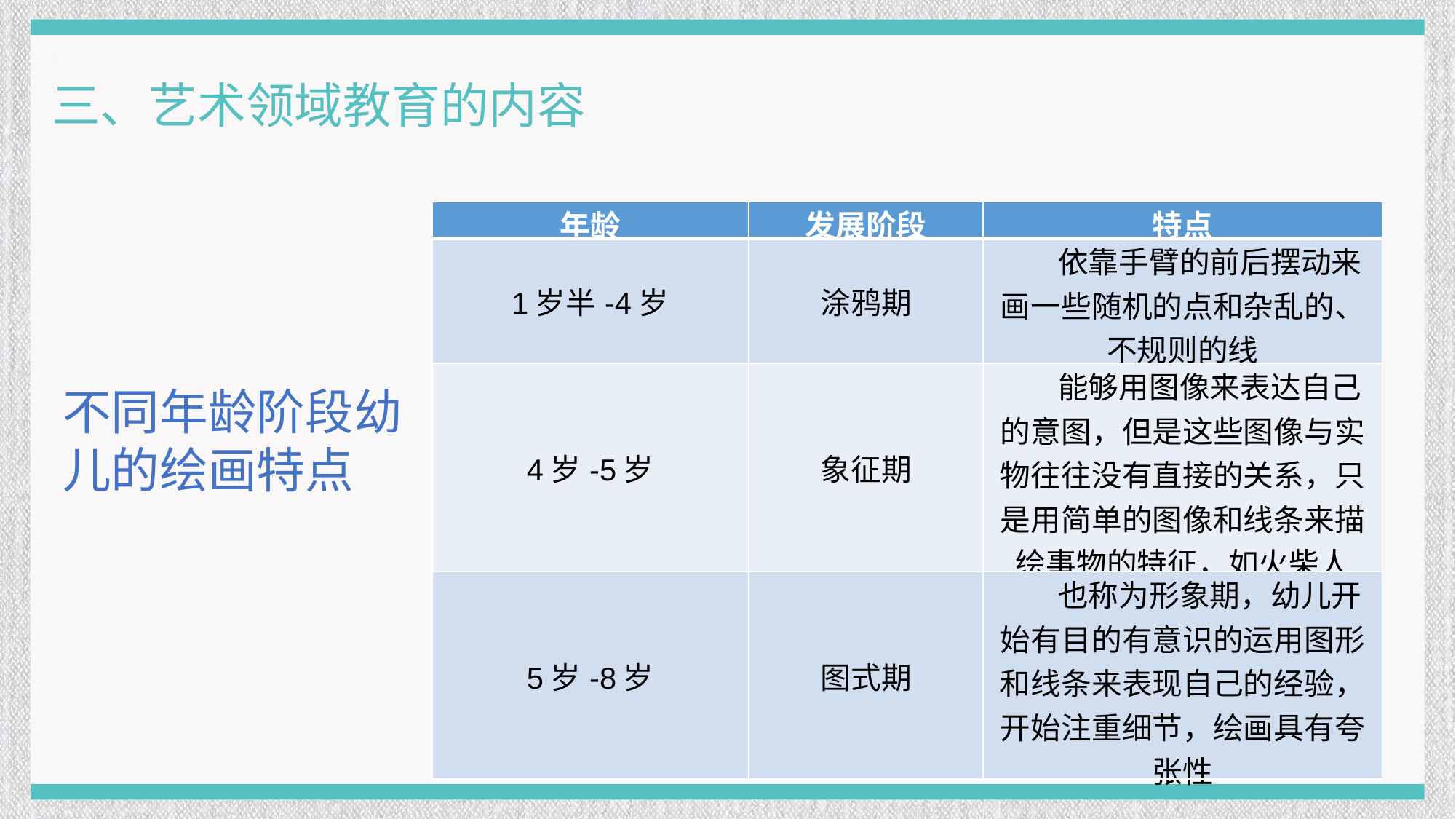

三、艺术领域教育的内容
| 年龄 | 发展阶段 | 特点 |
| --- | --- | --- |
| 1岁半-4岁 | 涂鸦期 | 依靠手臂的前后摆动来画一些随机的点和杂乱的、不规则的线 |
| 4岁-5岁 | 象征期 | 能够用图像来表达自己的意图，但是这些图像与实物往往没有直接的关系，只是用简单的图像和线条来描绘事物的特征，如火柴人 |
| 5岁-8岁 | 图式期 | 也称为形象期，幼儿开始有目的有意识的运用图形和线条来表现自己的经验，开始注重细节，绘画具有夸张性 |
不同年龄阶段幼儿的绘画特点